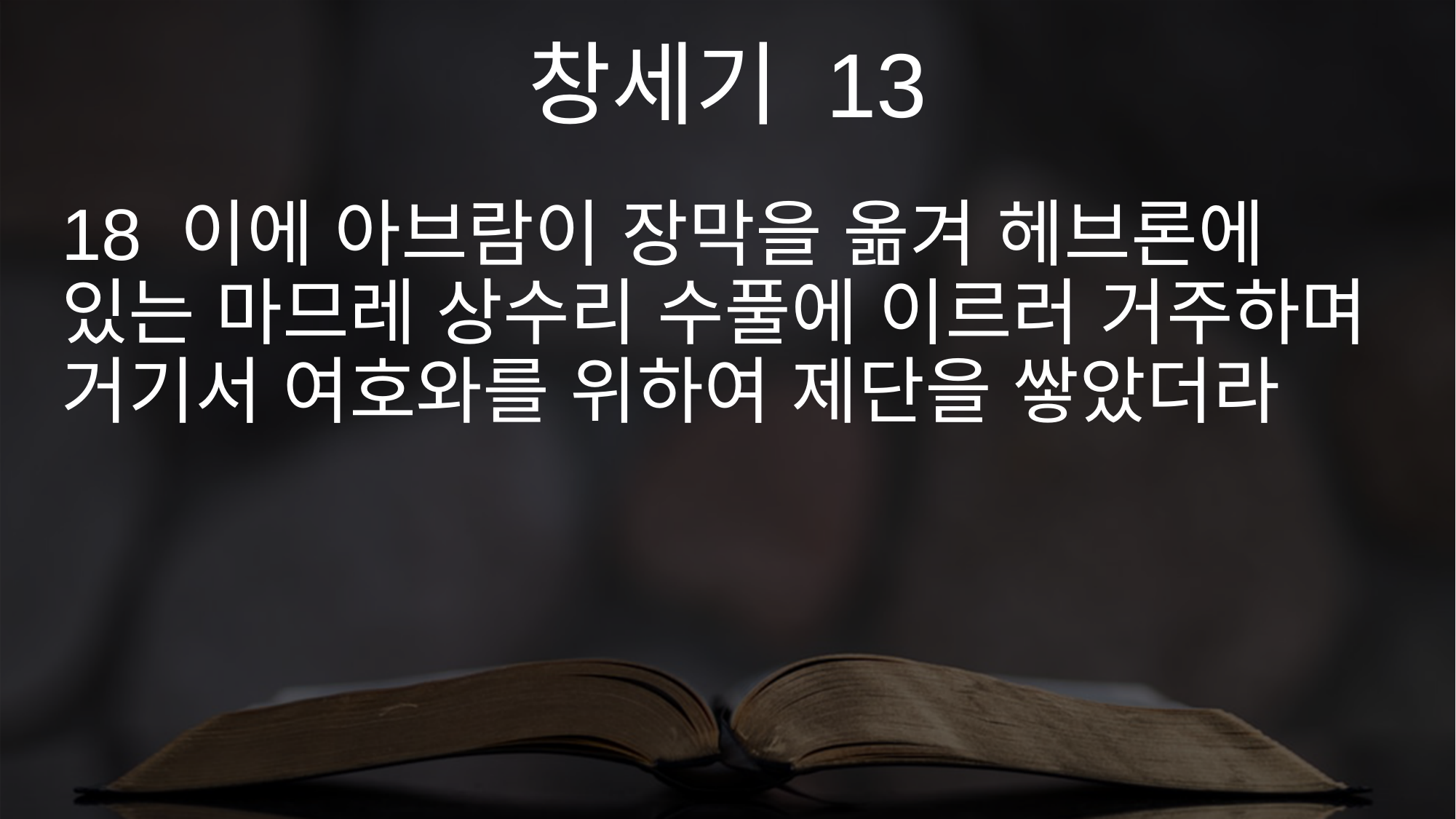

창세기 13
18 이에 아브람이 장막을 옮겨 헤브론에 있는 마므레 상수리 수풀에 이르러 거주하며 거기서 여호와를 위하여 제단을 쌓았더라